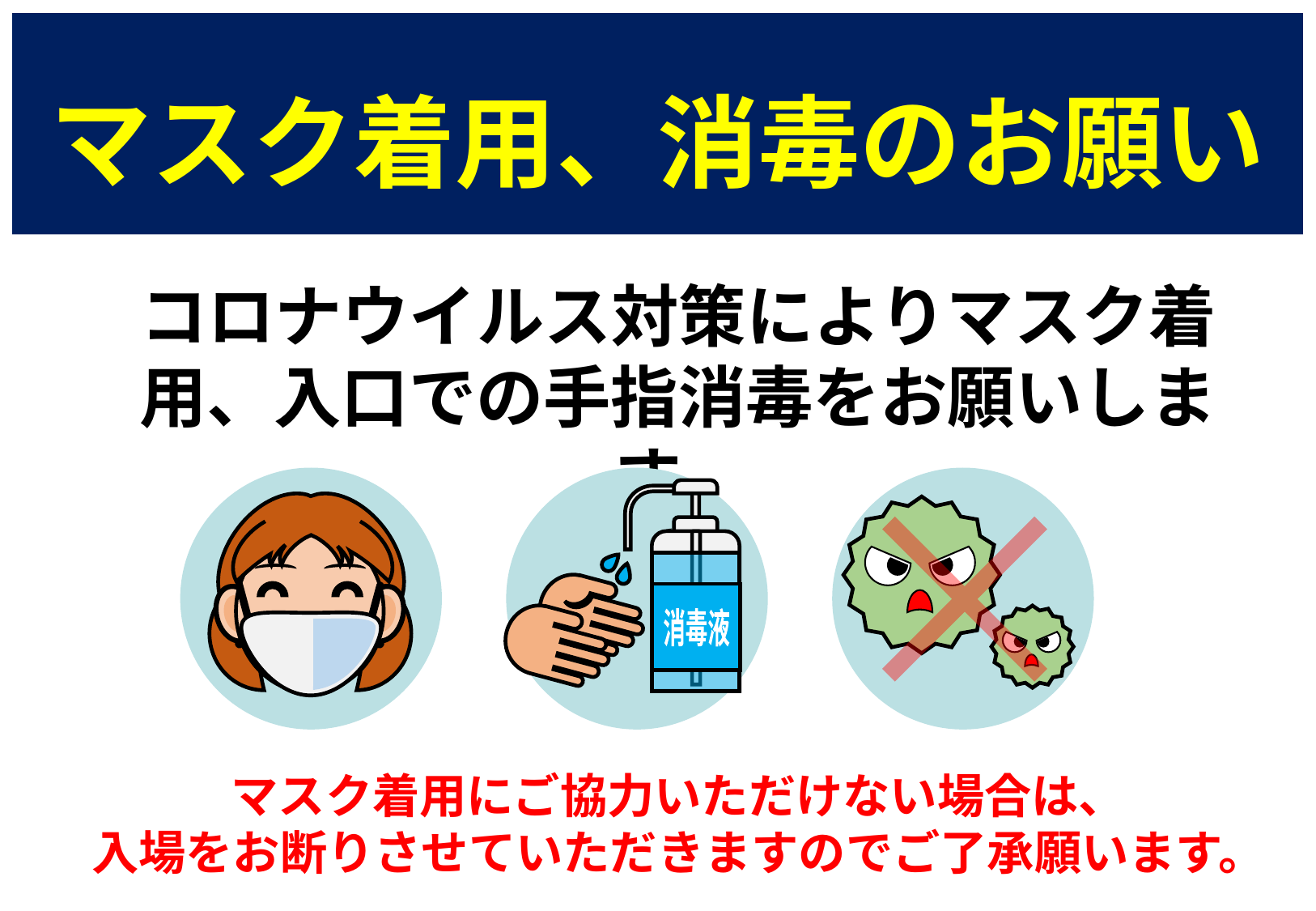

マスク着用、消毒のお願い
コロナウイルス対策によりマスク着用、入口での手指消毒をお願いします。

消毒液

マスク着用にご協力いただけない場合は、
入場をお断りさせていただきますのでご了承願います。